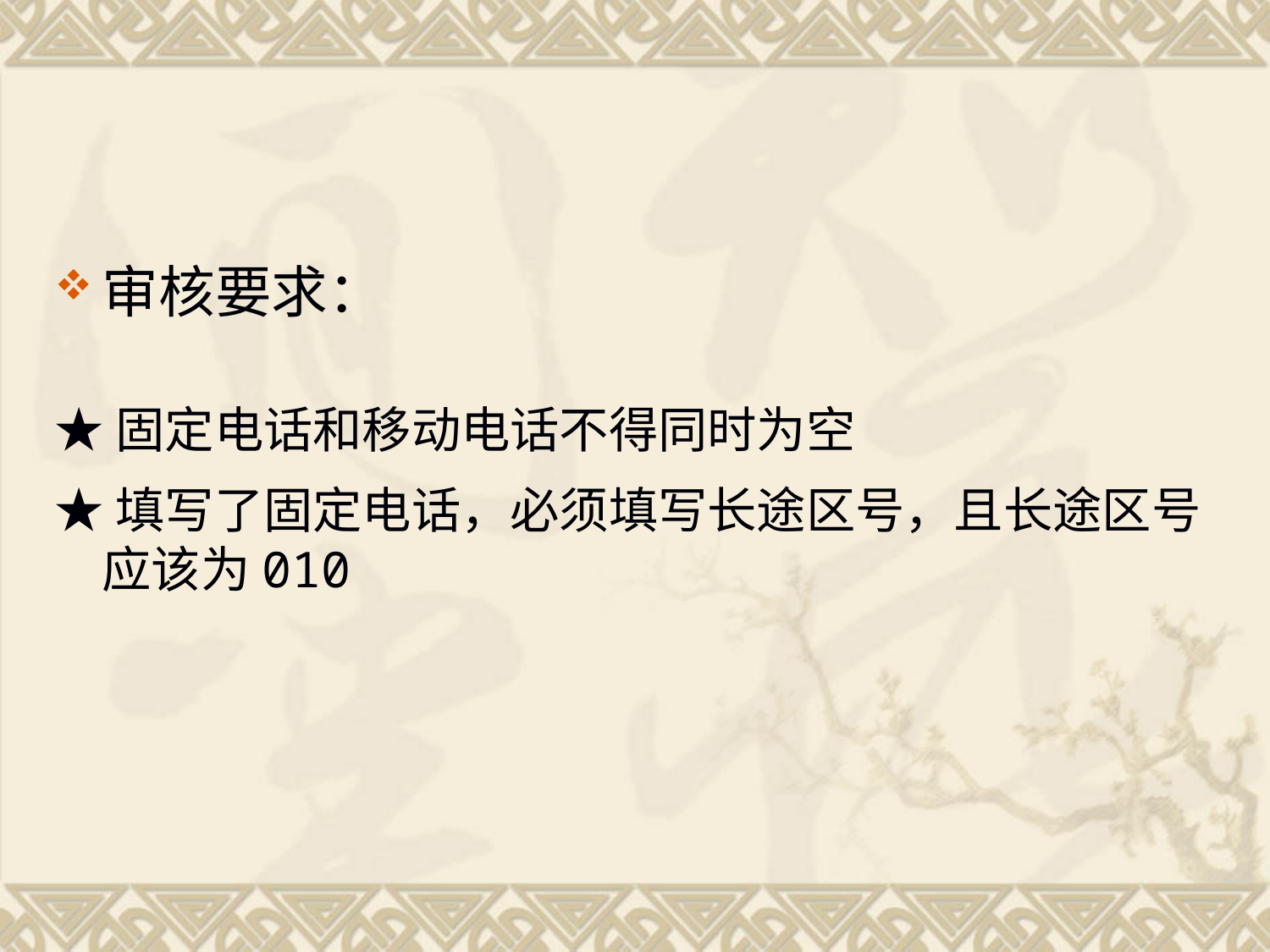

#
审核要求：

★固定电话和移动电话不得同时为空
★填写了固定电话，必须填写长途区号，且长途区号应该为010